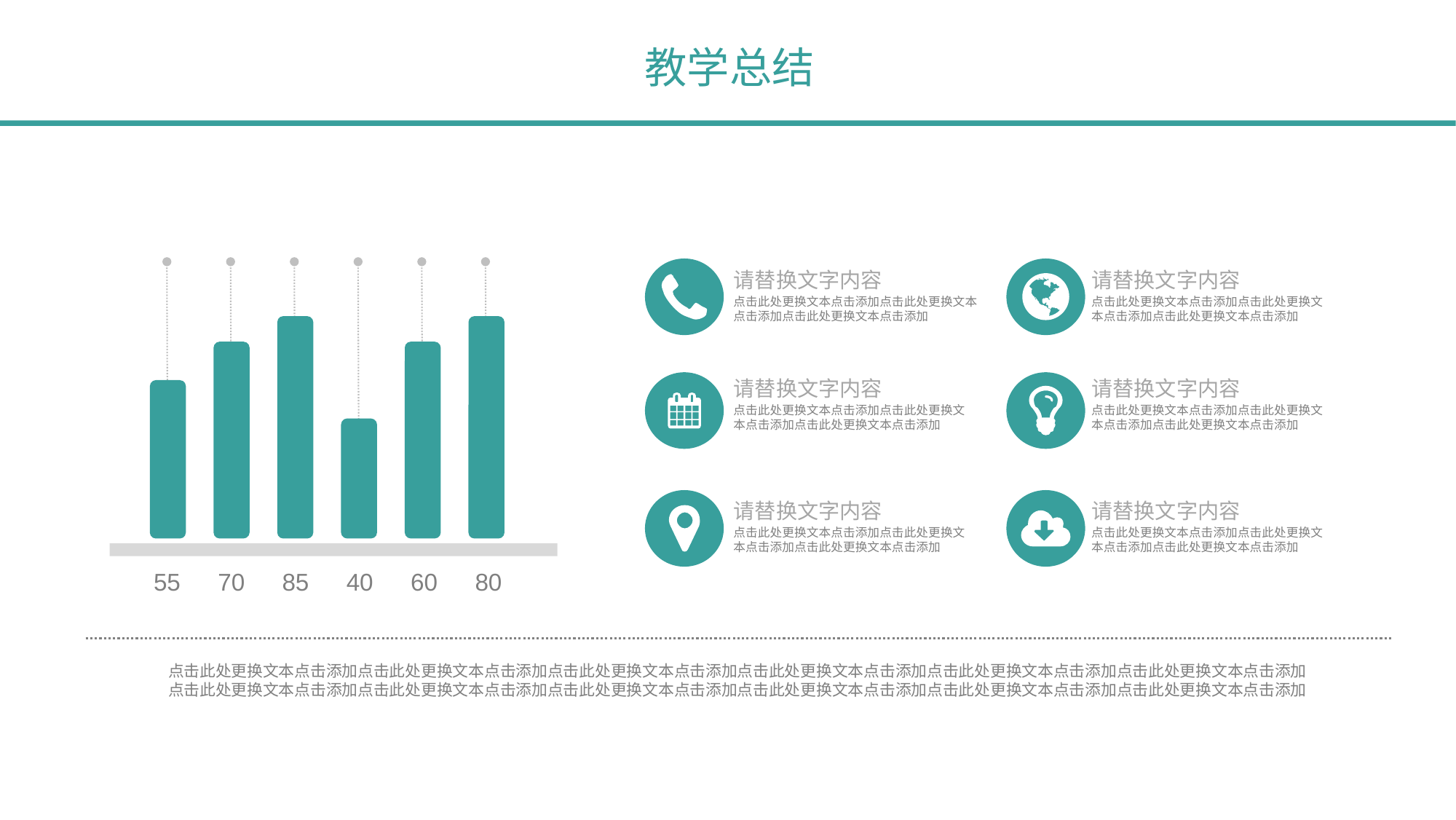

教学总结

请替换文字内容
点击此处更换文本点击添加点击此处更换文本点击添加点击此处更换文本点击添加
请替换文字内容
点击此处更换文本点击添加点击此处更换文本点击添加点击此处更换文本点击添加
请替换文字内容
点击此处更换文本点击添加点击此处更换文本点击添加点击此处更换文本点击添加
请替换文字内容
点击此处更换文本点击添加点击此处更换文本点击添加点击此处更换文本点击添加

请替换文字内容
点击此处更换文本点击添加点击此处更换文本点击添加点击此处更换文本点击添加
请替换文字内容
点击此处更换文本点击添加点击此处更换文本点击添加点击此处更换文本点击添加

55
70
85
40
60
80
点击此处更换文本点击添加点击此处更换文本点击添加点击此处更换文本点击添加点击此处更换文本点击添加点击此处更换文本点击添加点击此处更换文本点击添加
点击此处更换文本点击添加点击此处更换文本点击添加点击此处更换文本点击添加点击此处更换文本点击添加点击此处更换文本点击添加点击此处更换文本点击添加